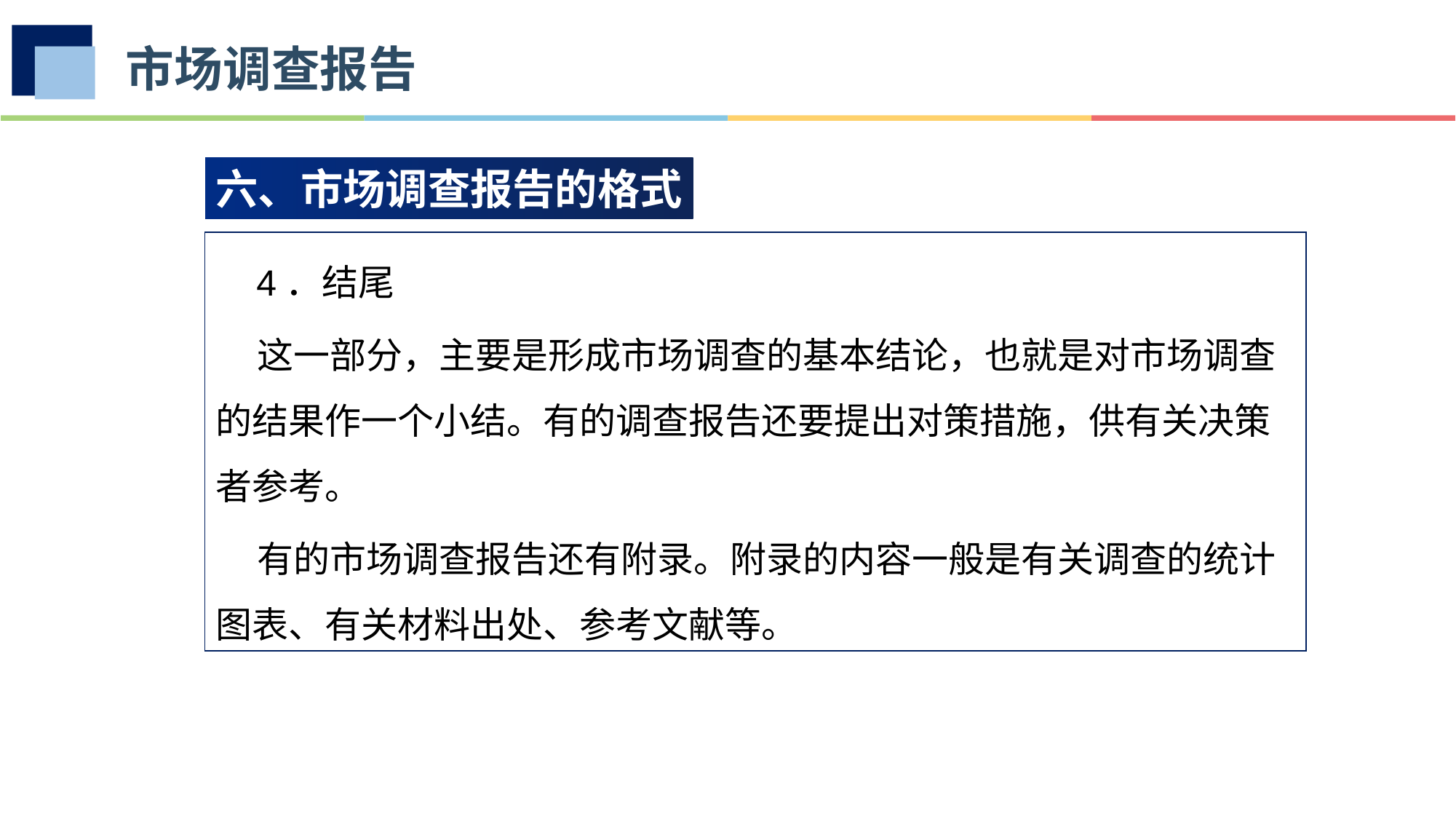

市场调查报告

六、市场调查报告的格式
    4．结尾
    这一部分，主要是形成市场调查的基本结论，也就是对市场调查的结果作一个小结。有的调查报告还要提出对策措施，供有关决策者参考。
    有的市场调查报告还有附录。附录的内容一般是有关调查的统计图表、有关材料出处、参考文献等。